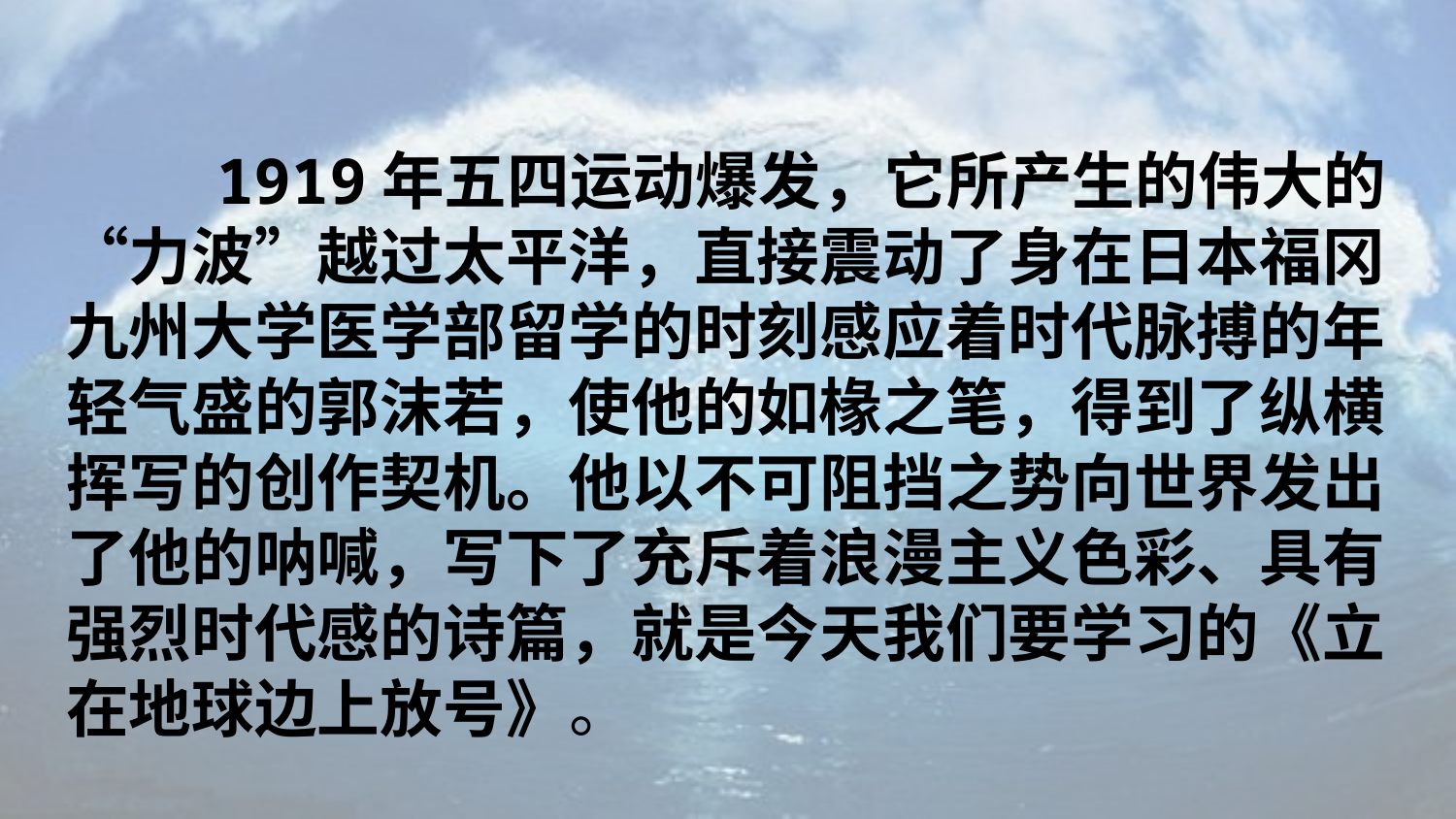

1919年五四运动爆发，它所产生的伟大的“力波”越过太平洋，直接震动了身在日本福冈九州大学医学部留学的时刻感应着时代脉搏的年轻气盛的郭沫若，使他的如椽之笔，得到了纵横挥写的创作契机。他以不可阻挡之势向世界发出了他的呐喊，写下了充斥着浪漫主义色彩、具有强烈时代感的诗篇，就是今天我们要学习的《立在地球边上放号》。